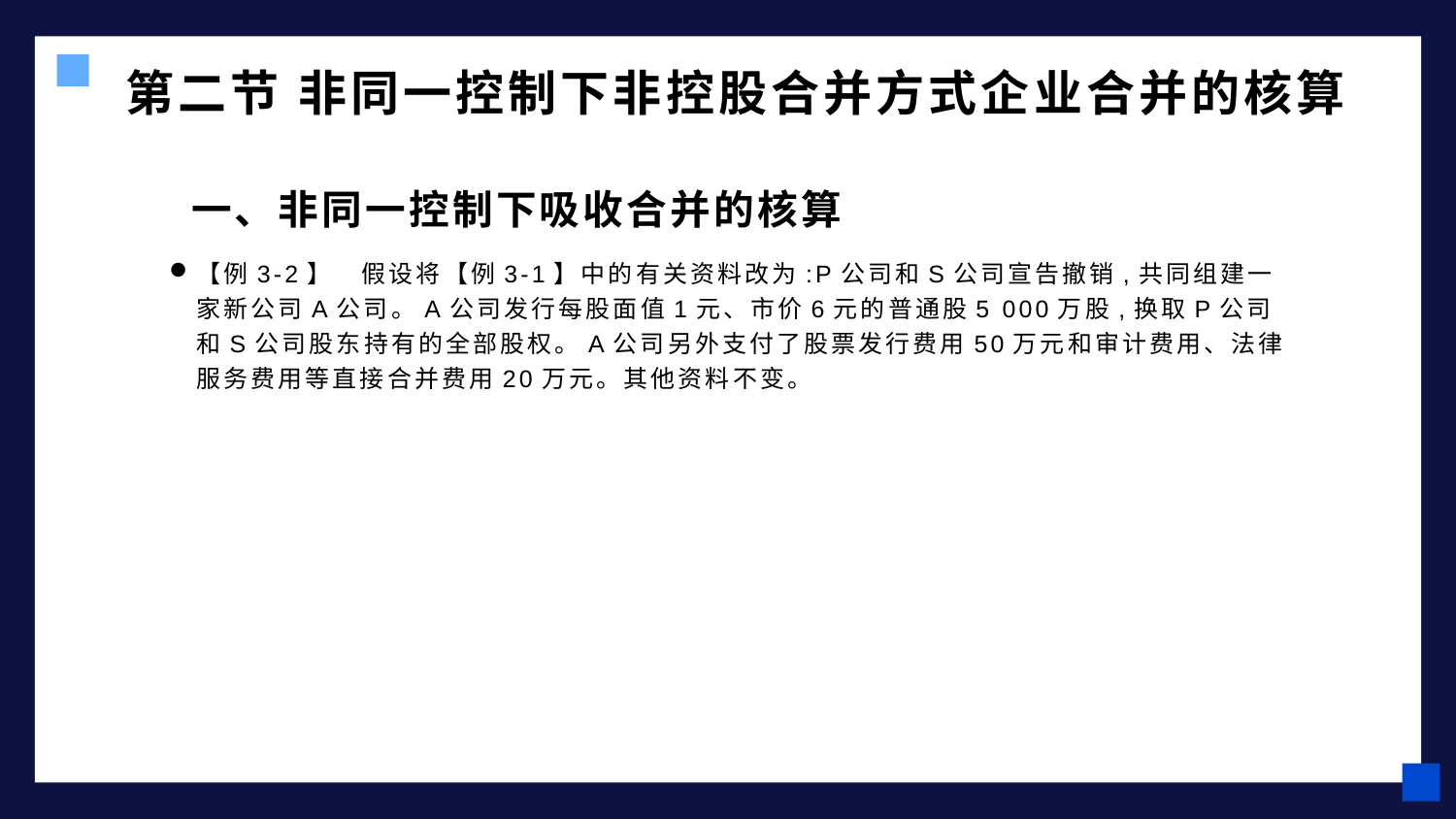

# 第二节 非同一控制下非控股合并方式企业合并的核算
 一、非同一控制下吸收合并的核算
【例3-2】　假设将【例3-1】中的有关资料改为:P公司和S公司宣告撤销,共同组建一家新公司A公司。A公司发行每股面值1元、市价6元的普通股5 000万股,换取P公司和S公司股东持有的全部股权。A公司另外支付了股票发行费用50万元和审计费用、法律服务费用等直接合并费用20万元。其他资料不变。